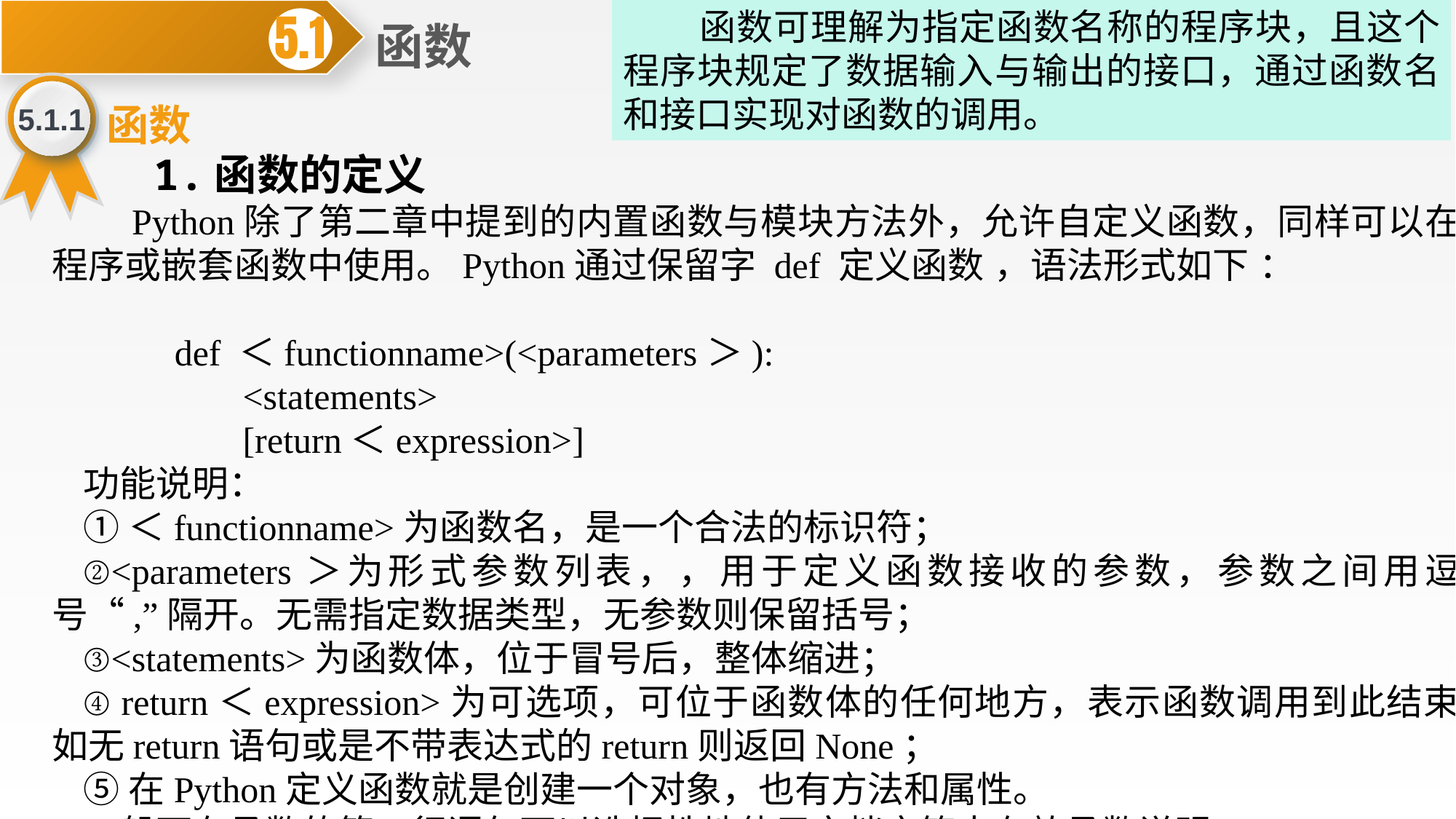

函数可理解为指定函数名称的程序块，且这个程序块规定了数据输入与输出的接口，通过函数名和接口实现对函数的调用。
函数

5.1

5.1.1

函数
    1.函数的定义
     Python除了第二章中提到的内置函数与模块方法外，允许自定义函数，同样可以在程序或嵌套函数中使用。Python通过保留字 def 定义函数 ，语法形式如下 ：
          def ＜functionname>(<parameters＞):
              <statements>
              [return＜expression>]
功能说明：
①＜functionname>为函数名，是一个合法的标识符；
②<parameters＞为形式参数列表，，用于定义函数接收的参数，参数之间用逗号“,”隔开。无需指定数据类型，无参数则保留括号；
③<statements>为函数体，位于冒号后，整体缩进；
④ return＜expression>为可选项，可位于函数体的任何地方，表示函数调用到此结束，如无return语句或是不带表达式的return则返回None；
⑤在Python定义函数就是创建一个对象，也有方法和属性。
一般可在函数的第一行语句可以选择性地使用文档字符串存放函数说明。